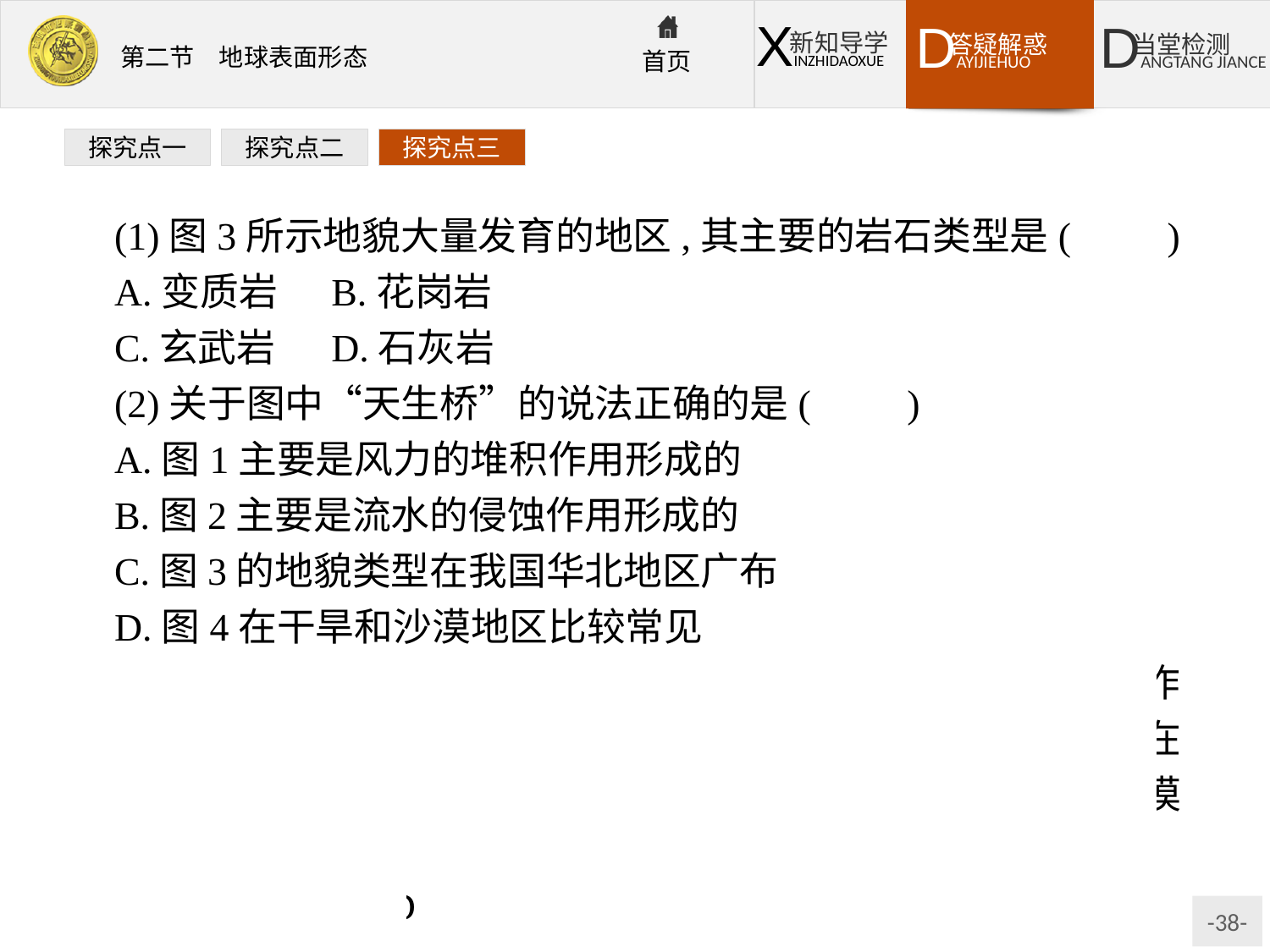

探究点一
探究点二
探究点三
(1)图3所示地貌大量发育的地区,其主要的岩石类型是(　　)
A.变质岩	B.花岗岩
C.玄武岩	D.石灰岩
(2)关于图中“天生桥”的说法正确的是(　　)
A.图1主要是风力的堆积作用形成的
B.图2主要是流水的侵蚀作用形成的
C.图3的地貌类型在我国华北地区广布
D.图4在干旱和沙漠地区比较常见
解析:黄土桥是流水的侵蚀作用形成的;海蚀桥是海水的侵蚀作用形成的;喀斯特溶蚀桥是石灰岩经溶蚀作用形成的,主要分布在我国云贵高原;风蚀桥是风的侵蚀作用形成的,在气候干旱及沙漠地区常见。
答案:(1)D　(2)D